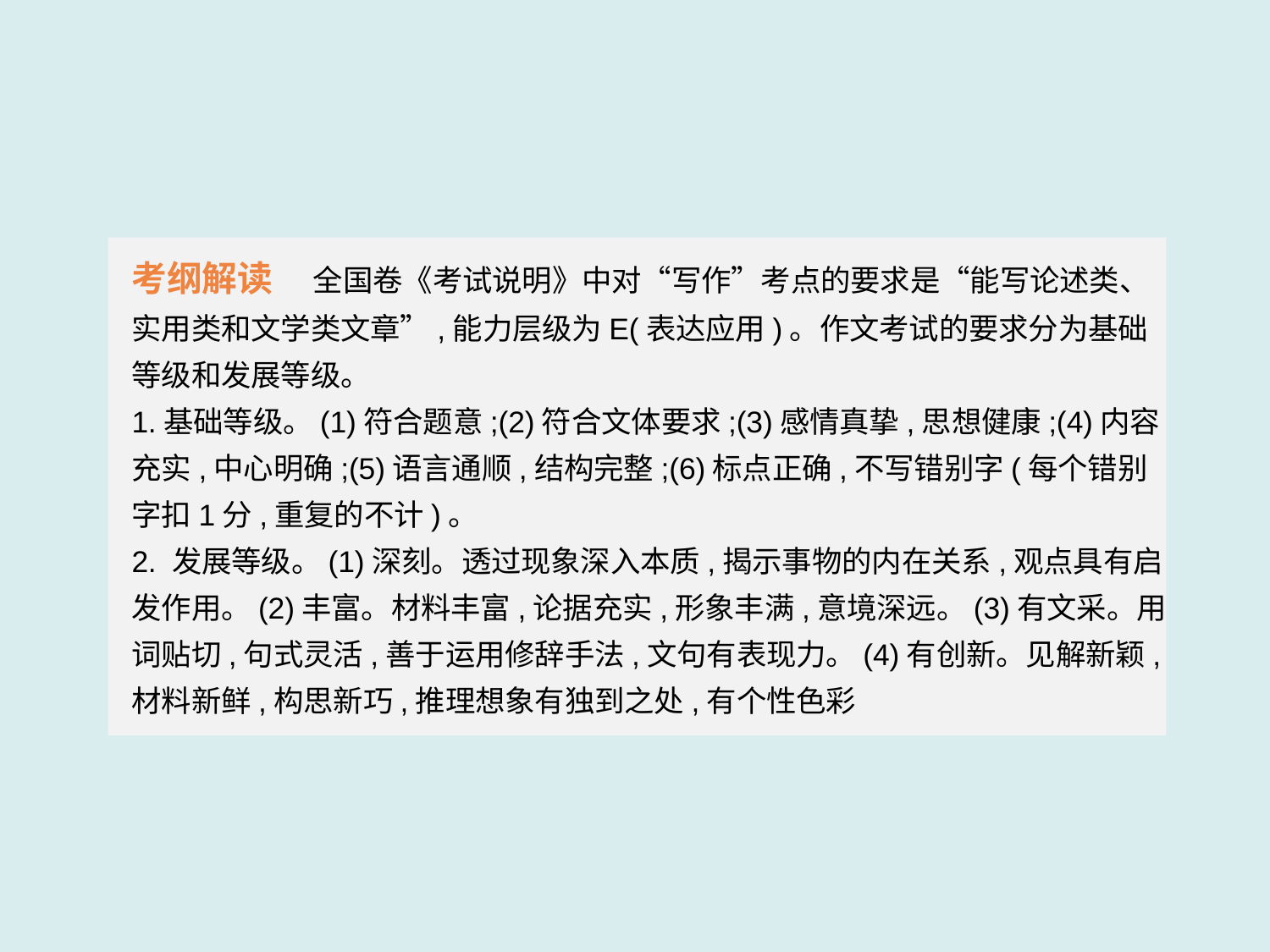

考纲解读     全国卷《考试说明》中对“写作”考点的要求是“能写论述类、实用类和文学类文章”,能力层级为E(表达应用)。作文考试的要求分为基础等级和发展等级。
1.基础等级。(1)符合题意;(2)符合文体要求;(3)感情真挚,思想健康;(4)内容充实,中心明确;(5)语言通顺,结构完整;(6)标点正确,不写错别字(每个错别字扣1分,重复的不计)。
2. 发展等级。(1)深刻。透过现象深入本质,揭示事物的内在关系,观点具有启发作用。(2)丰富。材料丰富,论据充实,形象丰满,意境深远。(3)有文采。用词贴切,句式灵活,善于运用修辞手法,文句有表现力。(4)有创新。见解新颖,材料新鲜,构思新巧,推理想象有独到之处,有个性色彩